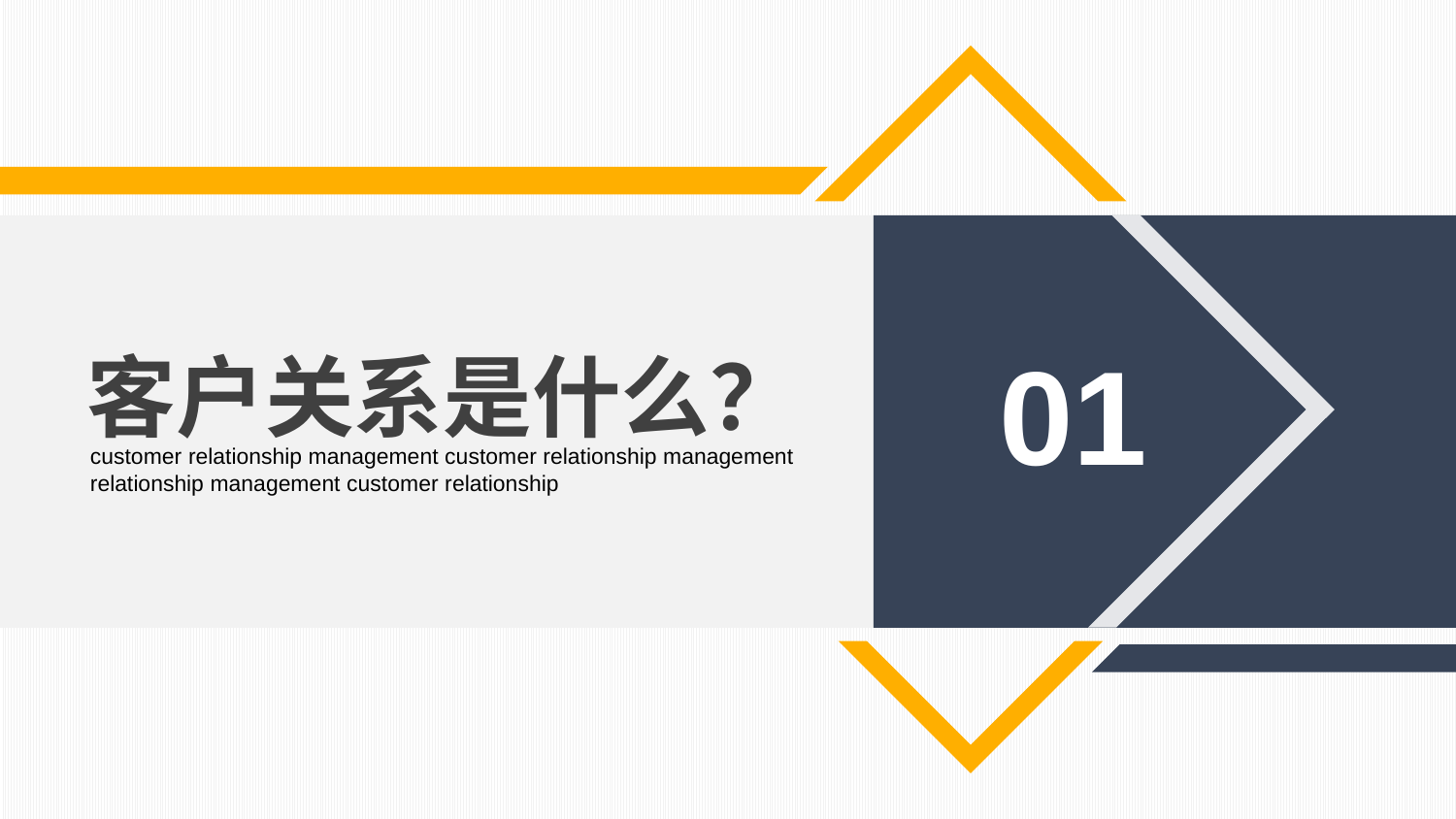

客户关系是什么？
01
customer relationship management customer relationship management
relationship management customer relationship